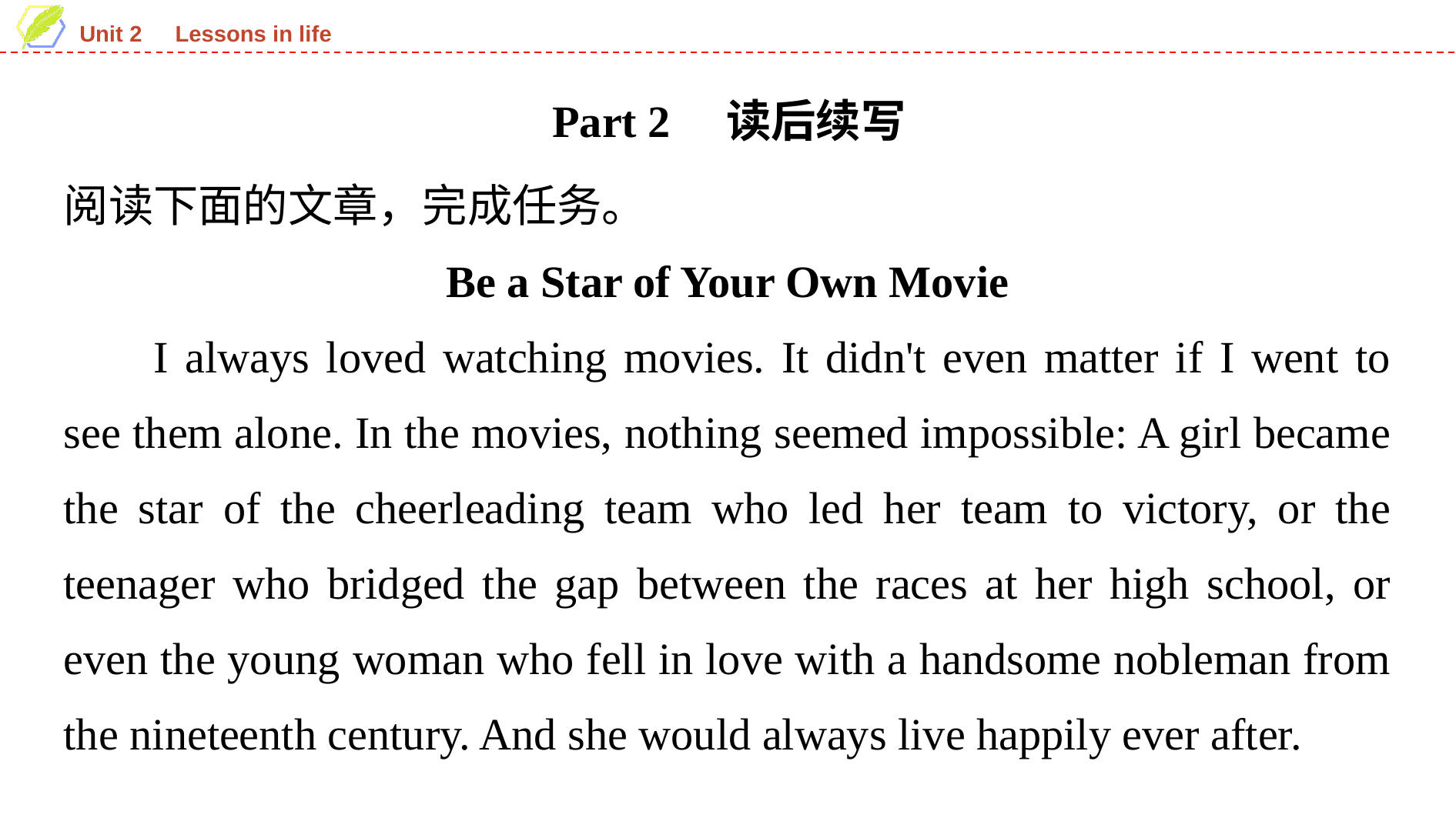

Part 2　读后续写
阅读下面的文章，完成任务。
Be a Star of Your Own Movie
I always loved watching movies. It didn't even matter if I went to see them alone. In the movies, nothing seemed impossible: A girl became the star of the cheerleading team who led her team to victory, or the teenager who bridged the gap between the races at her high school, or even the young woman who fell in love with a handsome nobleman from the nineteenth century. And she would always live happily ever after.